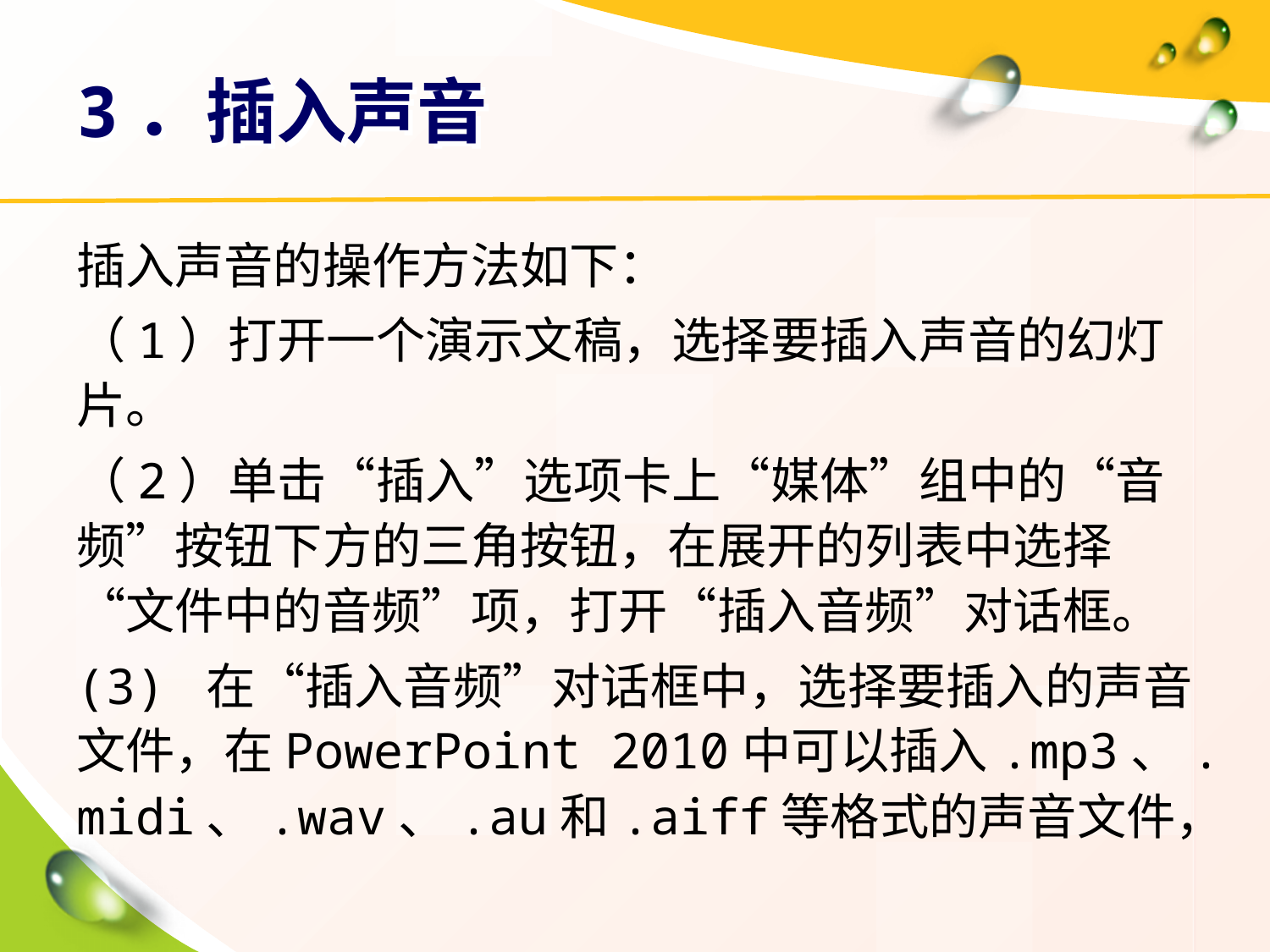

# 3．插入声音
插入声音的操作方法如下：
（1）打开一个演示文稿，选择要插入声音的幻灯片。
（2）单击“插入”选项卡上“媒体”组中的“音频”按钮下方的三角按钮，在展开的列表中选择“文件中的音频”项，打开“插入音频”对话框。
(3) 在“插入音频”对话框中，选择要插入的声音文件，在PowerPoint 2010中可以插入.mp3、.midi、.wav、.au和.aiff等格式的声音文件，